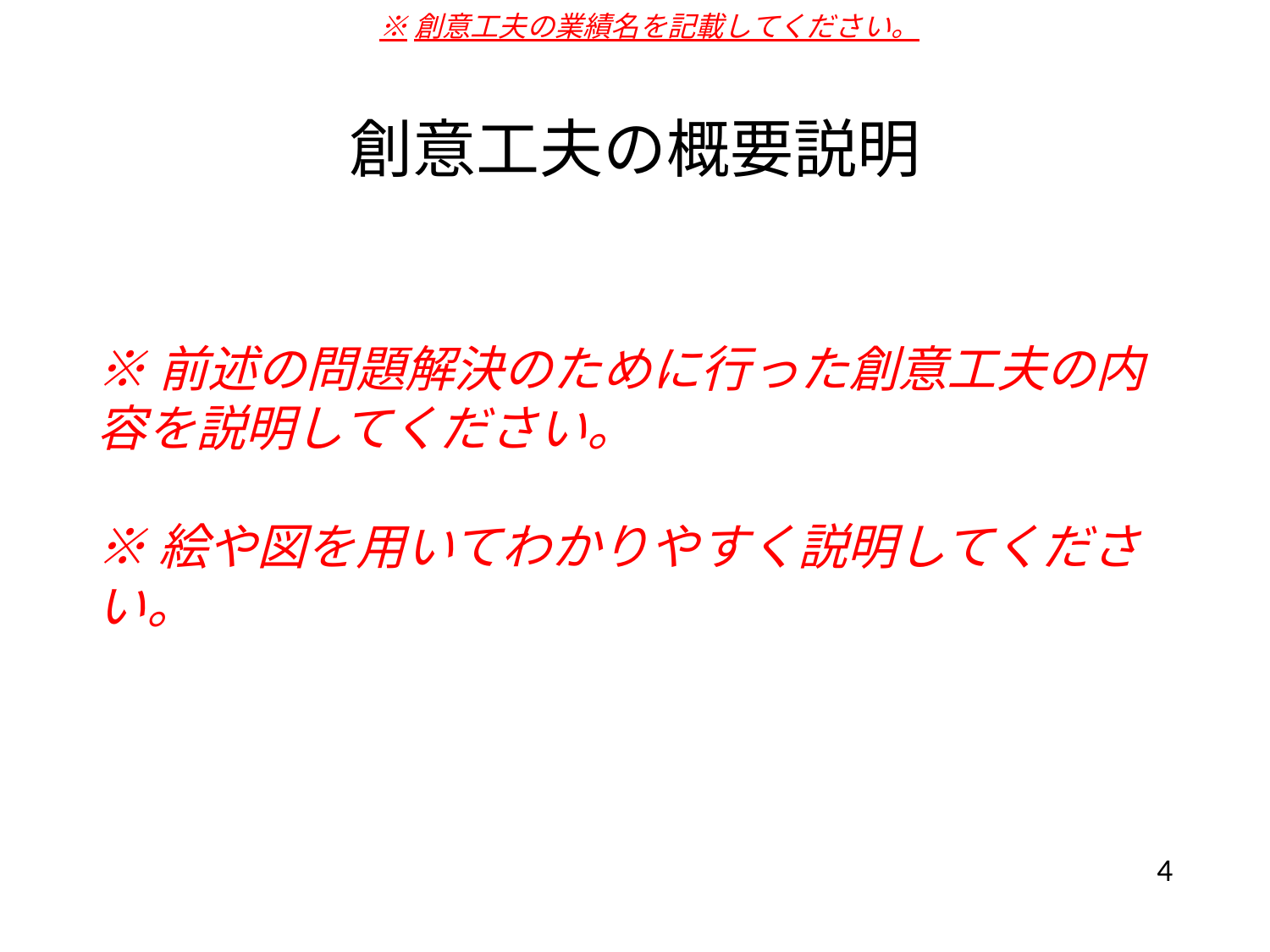

※創意工夫の業績名を記載してください。
# 創意工夫の概要説明
※前述の問題解決のために行った創意工夫の内容を説明してください。

※絵や図を用いてわかりやすく説明してください。
4